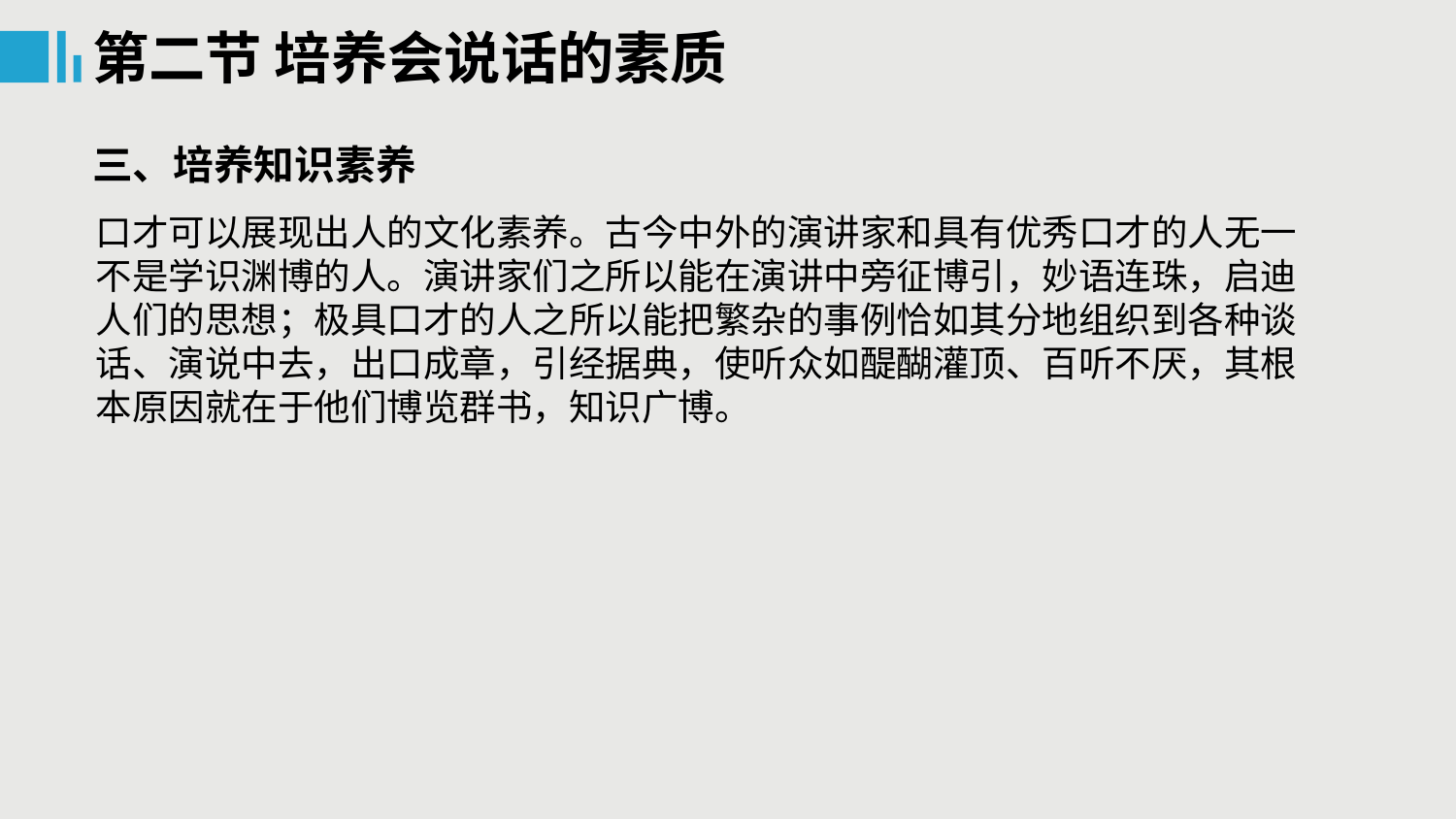

第二节 培养会说话的素质

三、培养知识素养
口才可以展现出人的文化素养。古今中外的演讲家和具有优秀口才的人无一不是学识渊博的人。演讲家们之所以能在演讲中旁征博引，妙语连珠，启迪人们的思想；极具口才的人之所以能把繁杂的事例恰如其分地组织到各种谈话、演说中去，出口成章，引经据典，使听众如醍醐灌顶、百听不厌，其根本原因就在于他们博览群书，知识广博。